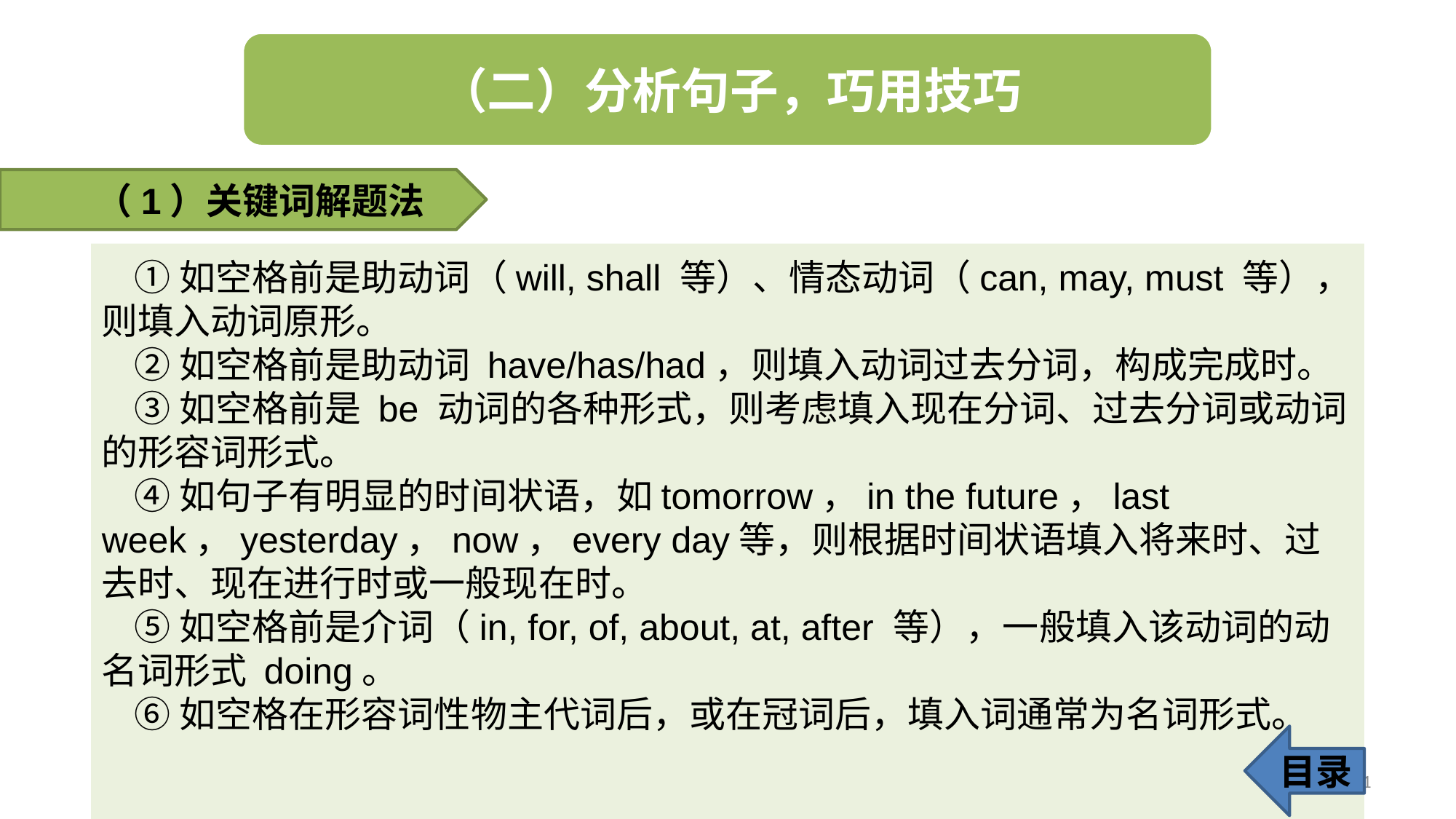

（二）分析句子，巧用技巧

（1）关键词解题法

    ①如空格前是助动词（will, shall 等）、情态动词（can, may, must 等），则填入动词原形。
    ②如空格前是助动词 have/has/had，则填入动词过去分词，构成完成时。
    ③如空格前是 be 动词的各种形式，则考虑填入现在分词、过去分词或动词的形容词形式。
    ④如句子有明显的时间状语，如tomorrow，in the future，last week，yesterday，now，every day等，则根据时间状语填入将来时、过去时、现在进行时或一般现在时。
    ⑤如空格前是介词（in, for, of, about, at, after 等），一般填入该动词的动名词形式 doing。
    ⑥如空格在形容词性物主代词后，或在冠词后，填入词通常为名词形式。
目录
11